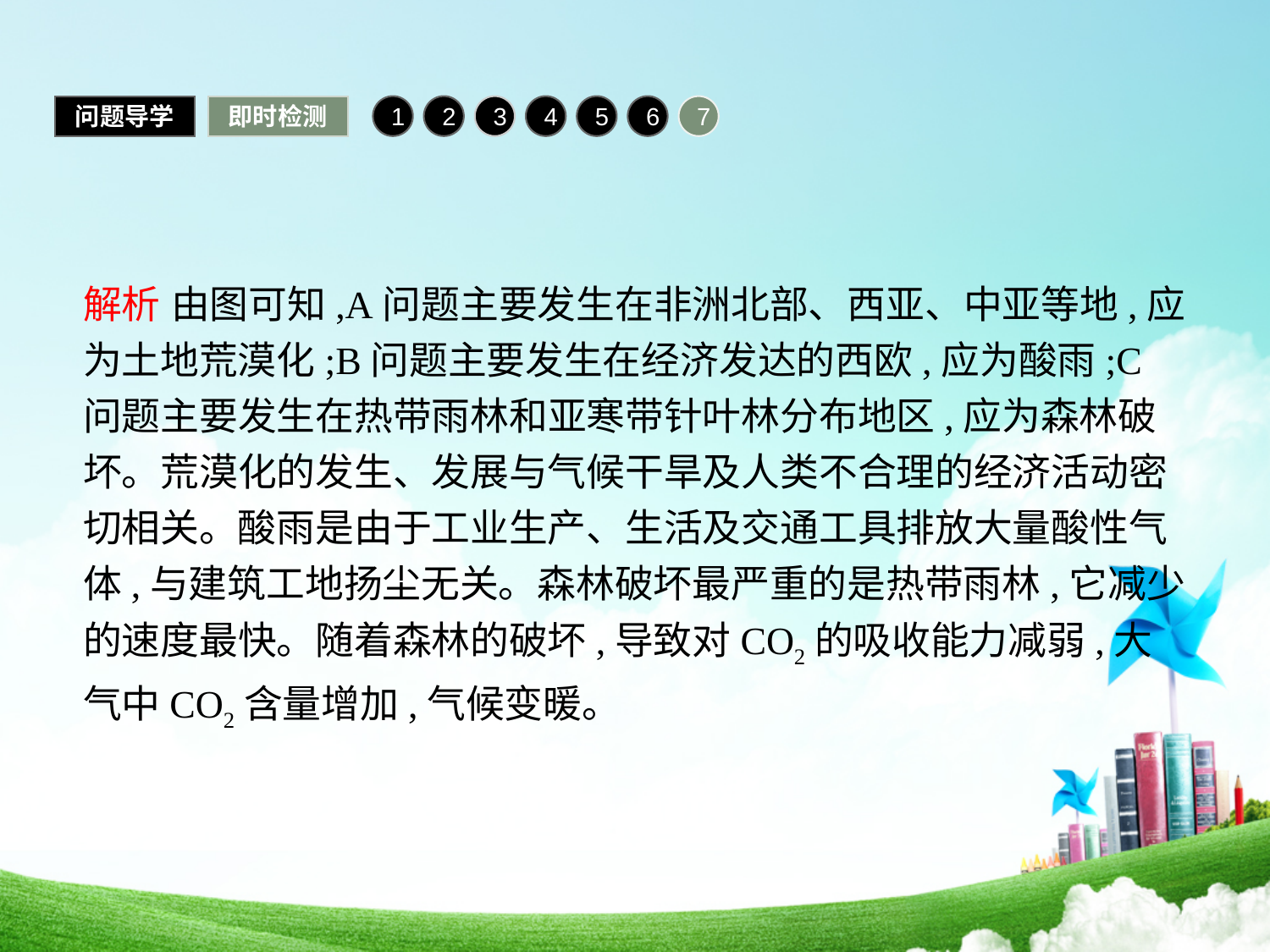

问题导学
即时检测
1
2
3
4
5
6
7
解析 由图可知,A问题主要发生在非洲北部、西亚、中亚等地,应为土地荒漠化;B问题主要发生在经济发达的西欧,应为酸雨;C问题主要发生在热带雨林和亚寒带针叶林分布地区,应为森林破坏。荒漠化的发生、发展与气候干旱及人类不合理的经济活动密切相关。酸雨是由于工业生产、生活及交通工具排放大量酸性气体,与建筑工地扬尘无关。森林破坏最严重的是热带雨林,它减少的速度最快。随着森林的破坏,导致对CO2的吸收能力减弱,大气中CO2含量增加,气候变暖。